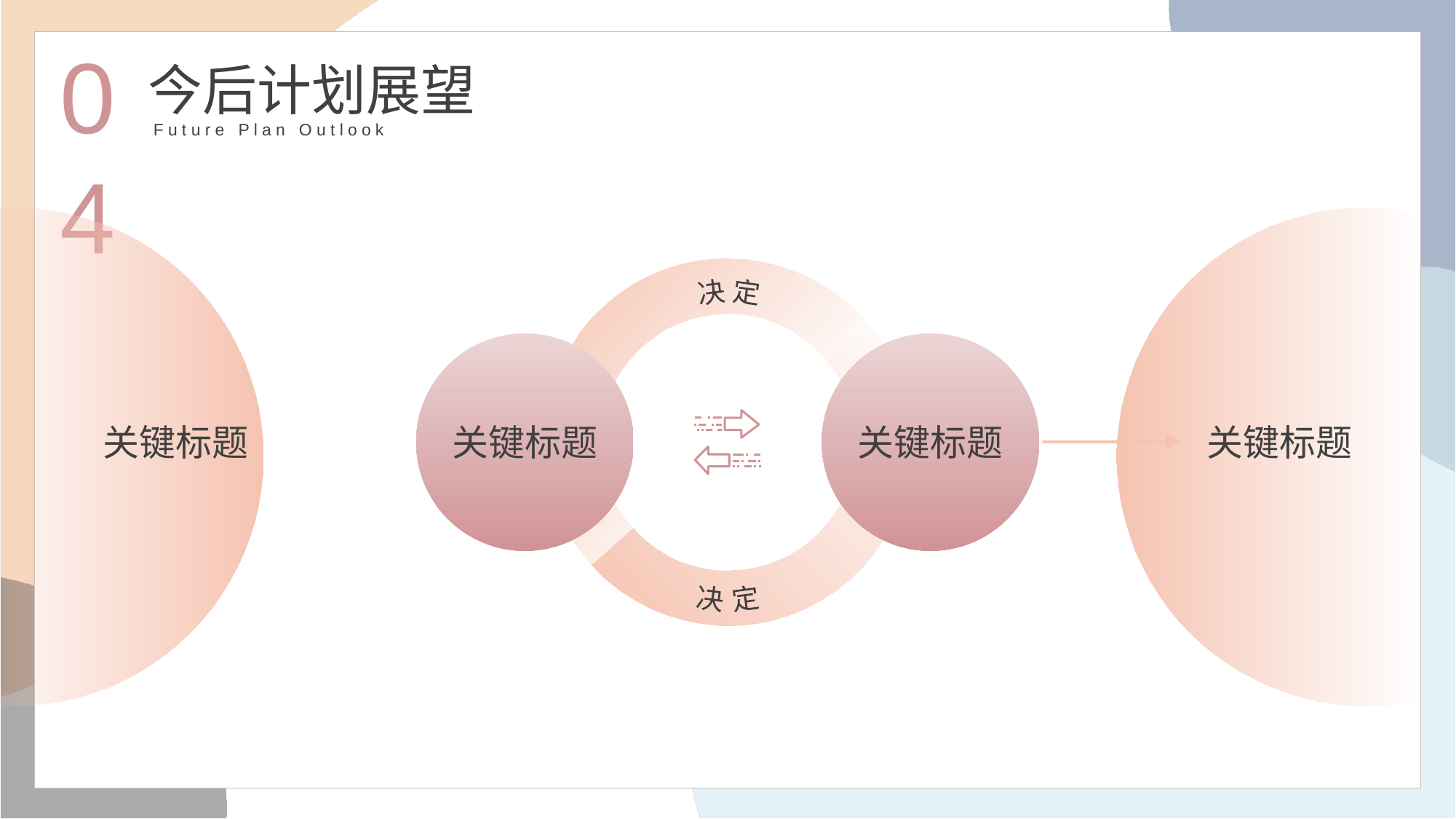

04
今后计划展望
Future Plan Outlook

决 定

关键标题
关键标题
关键标题
关键标题

决 定